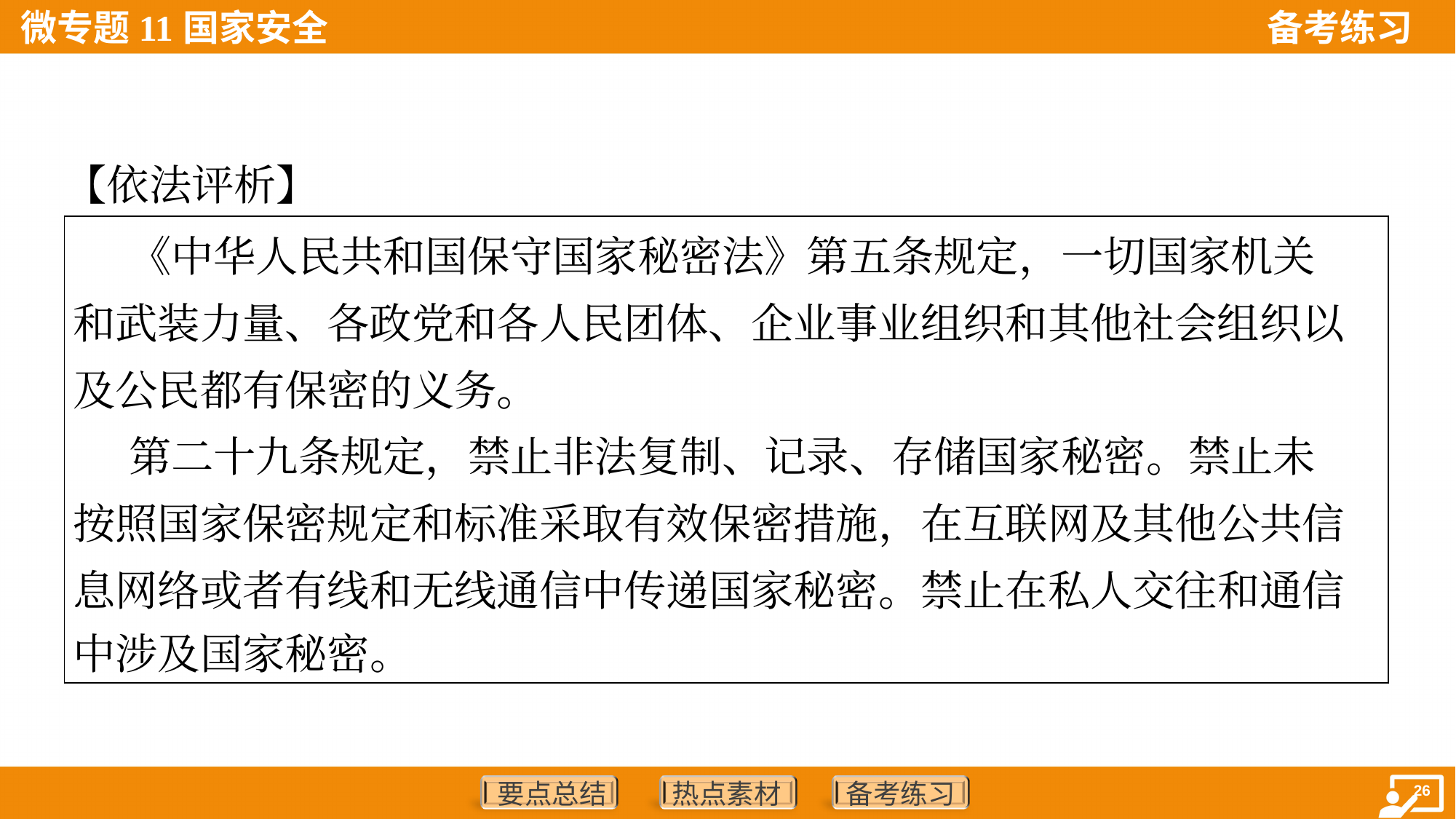

【依法评析】
| 《中华人民共和国保守国家秘密法》第五条规定，一切国家机关 和武装力量、各政党和各人民团体、企业事业组织和其他社会组织以 及公民都有保密的义务。 第二十九条规定，禁止非法复制、记录、存储国家秘密。禁止未 按照国家保密规定和标准采取有效保密措施，在互联网及其他公共信 息网络或者有线和无线通信中传递国家秘密。禁止在私人交往和通信 中涉及国家秘密。 |
| --- |